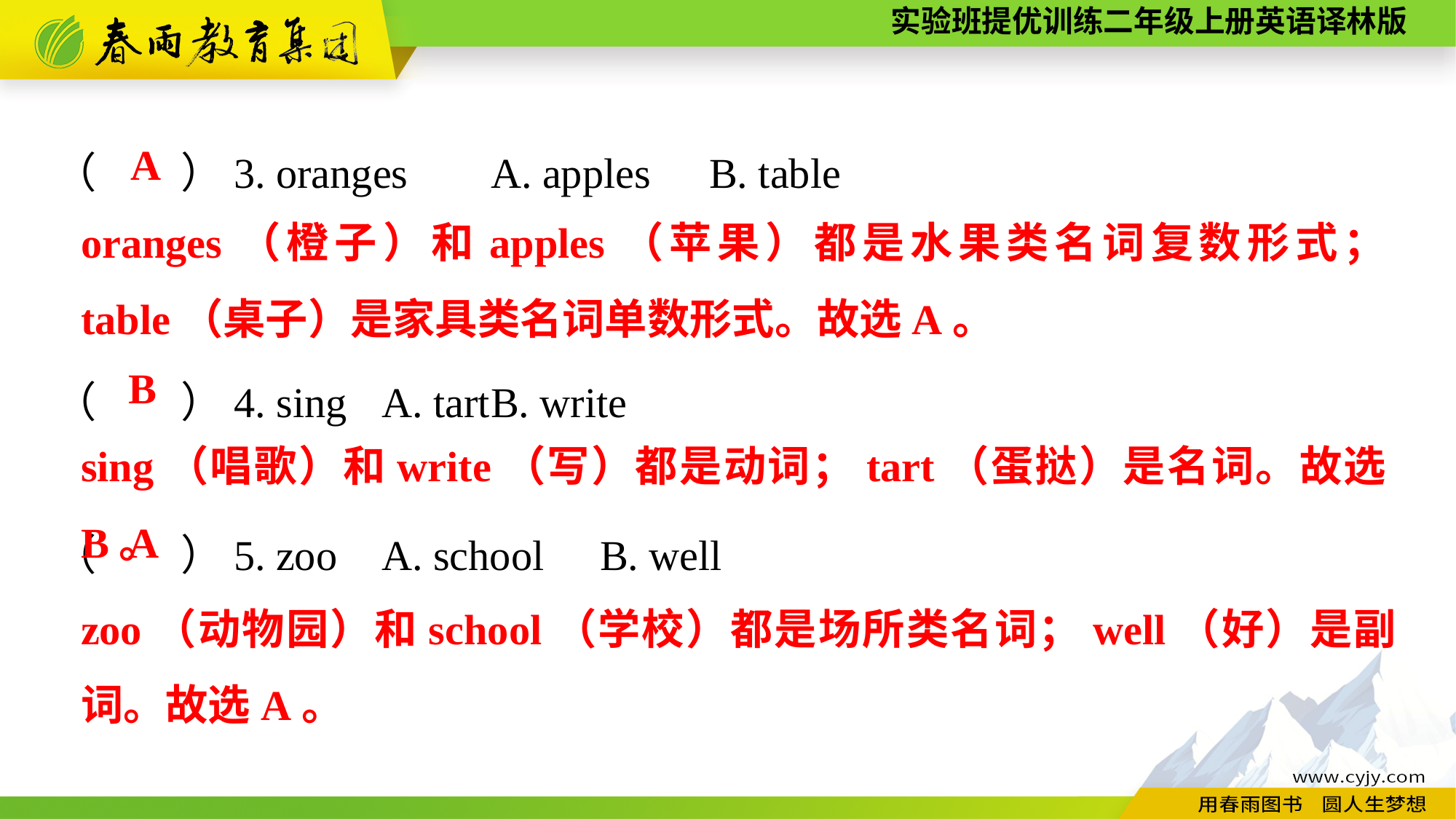

（　　）3. oranges	A. apples	B. table

（　　）4. sing	A. tart	B. write

（　　）5. zoo	A. school	B. well
A
oranges（橙子）和apples（苹果）都是水果类名词复数形式；table（桌子）是家具类名词单数形式。故选A。
B
sing（唱歌）和write（写）都是动词；tart（蛋挞）是名词。故选B。
A
zoo（动物园）和school（学校）都是场所类名词；well（好）是副词。故选A。